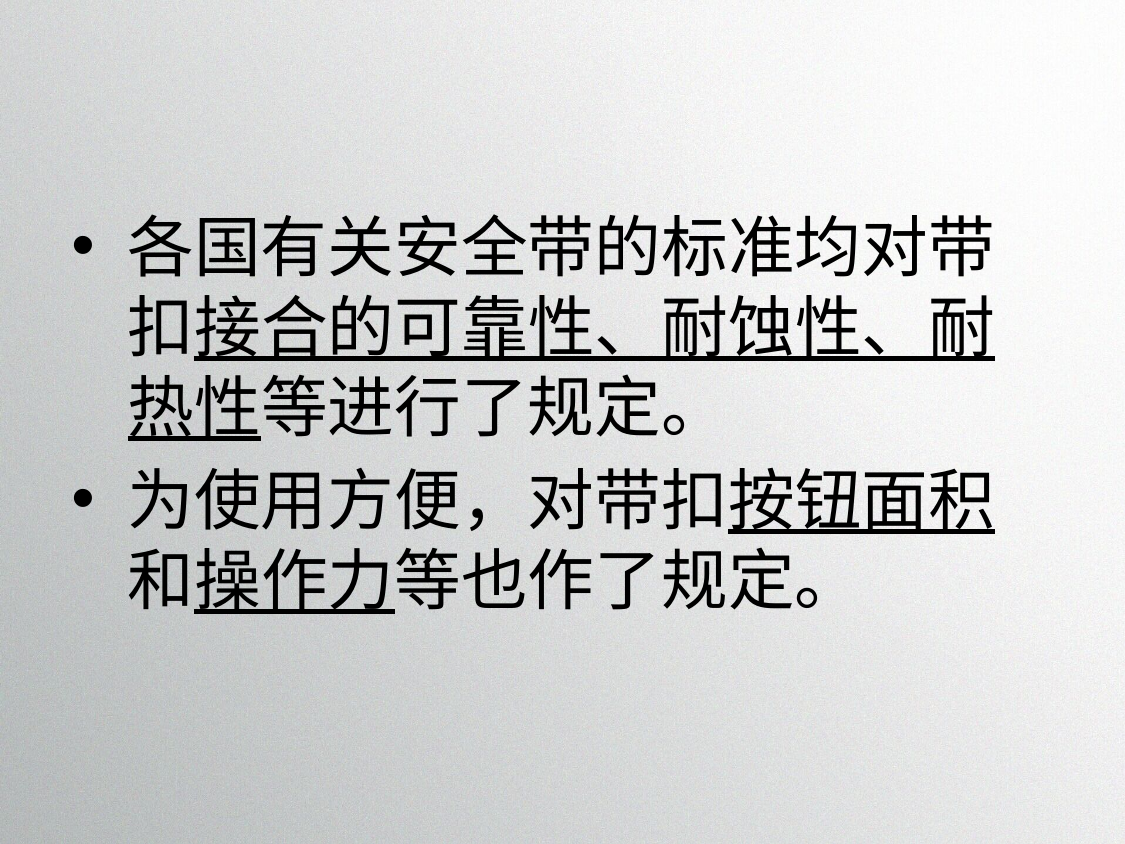

#
各国有关安全带的标准均对带扣接合的可靠性、耐蚀性、耐热性等进行了规定。
为使用方便，对带扣按钮面积和操作力等也作了规定。